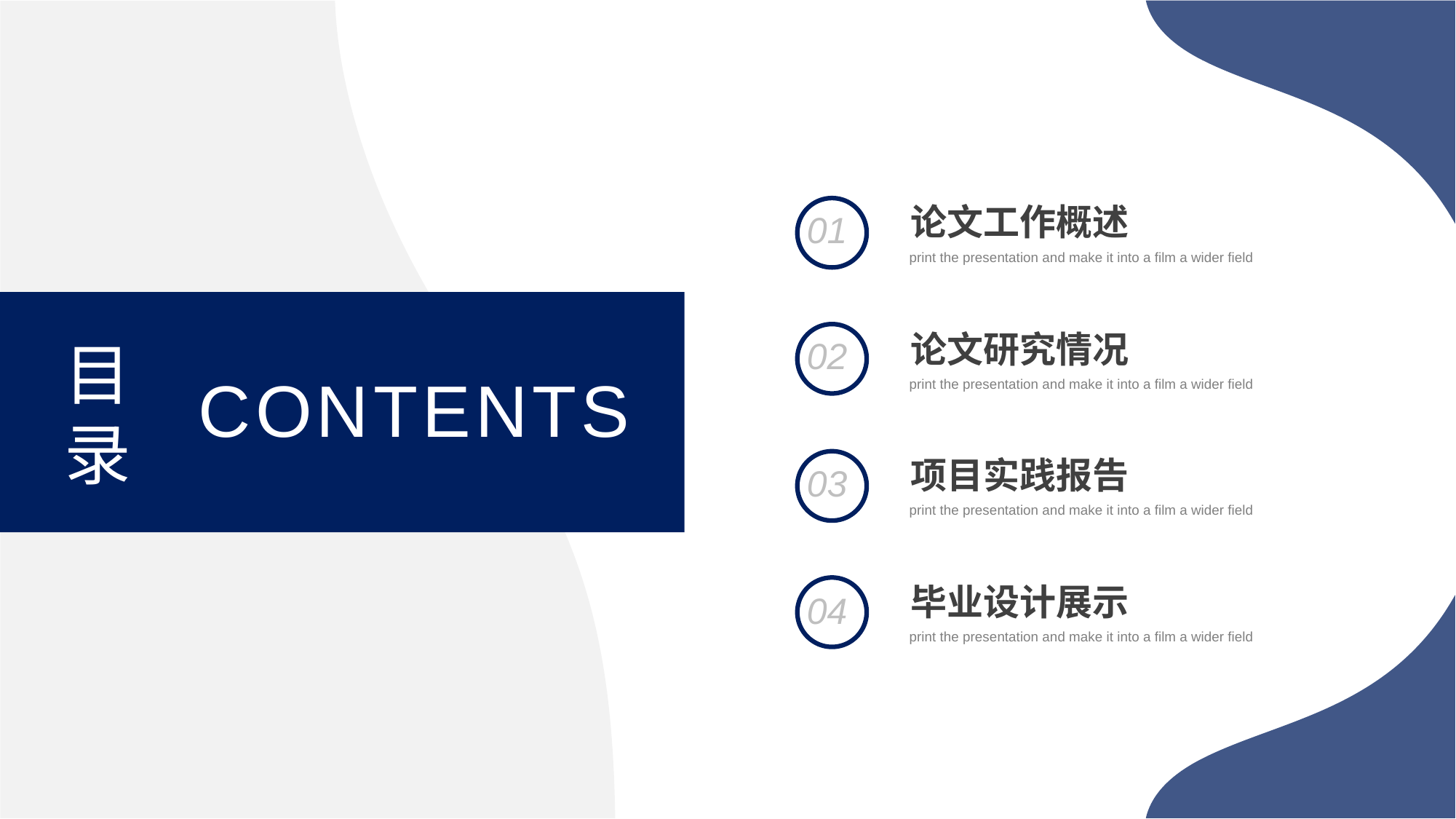

CONTENTS
论文工作概述
print the presentation and make it into a film a wider field

01

论文研究情况
print the presentation and make it into a film a wider field

目录
02
项目实践报告
print the presentation and make it into a film a wider field

03
毕业设计展示
print the presentation and make it into a film a wider field

04